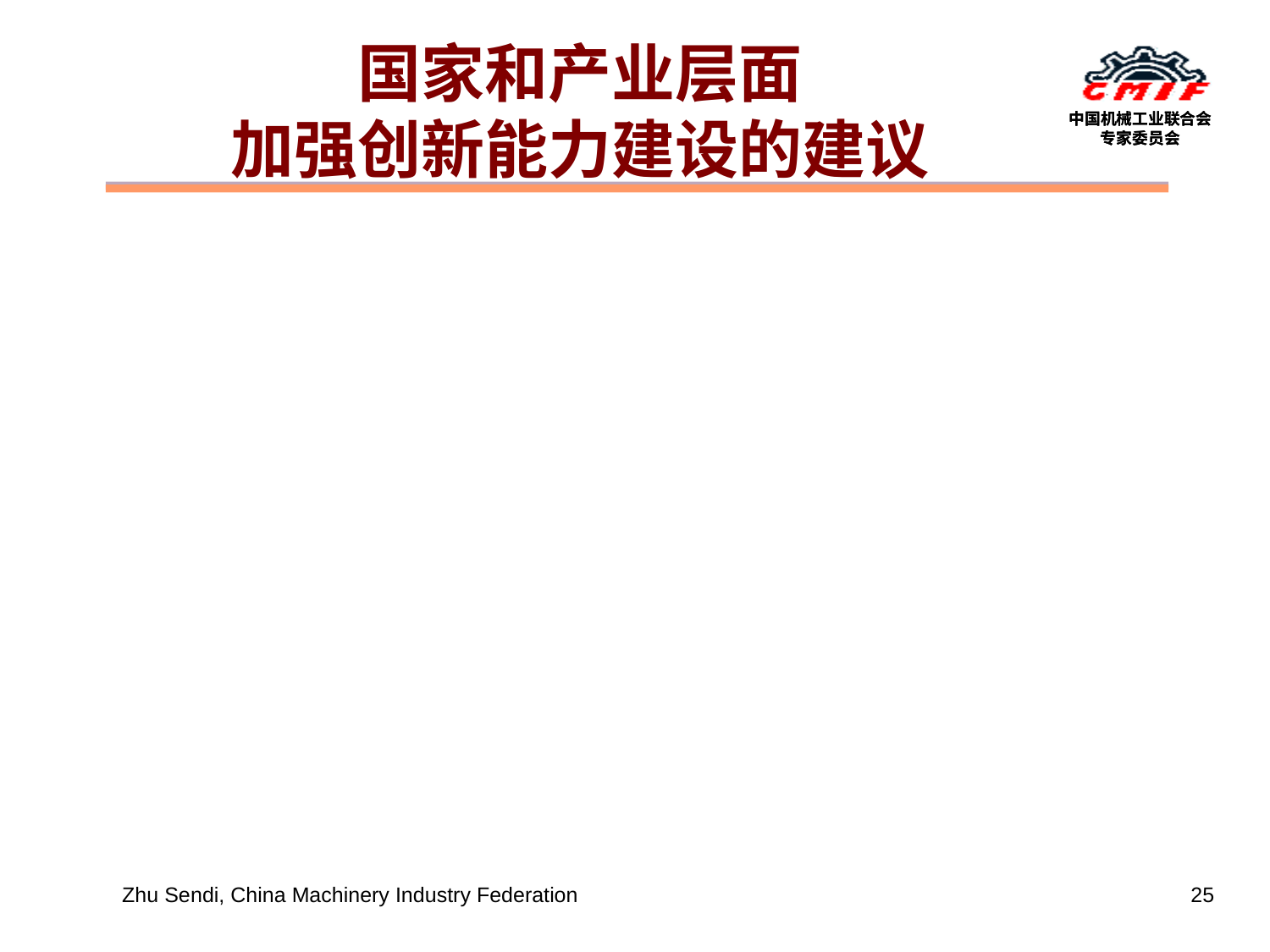

# 国家和产业层面 加强创新能力建设的建议
建设国家制造业创新中心和创新网络。
建设全国制造业工程数据中心。
改革教育制度，加强工程教育和职业教育。
依据不同产业的实际，采取不同途径强化产业共性技术研究。
Zhu Sendi, China Machinery Industry Federation
25